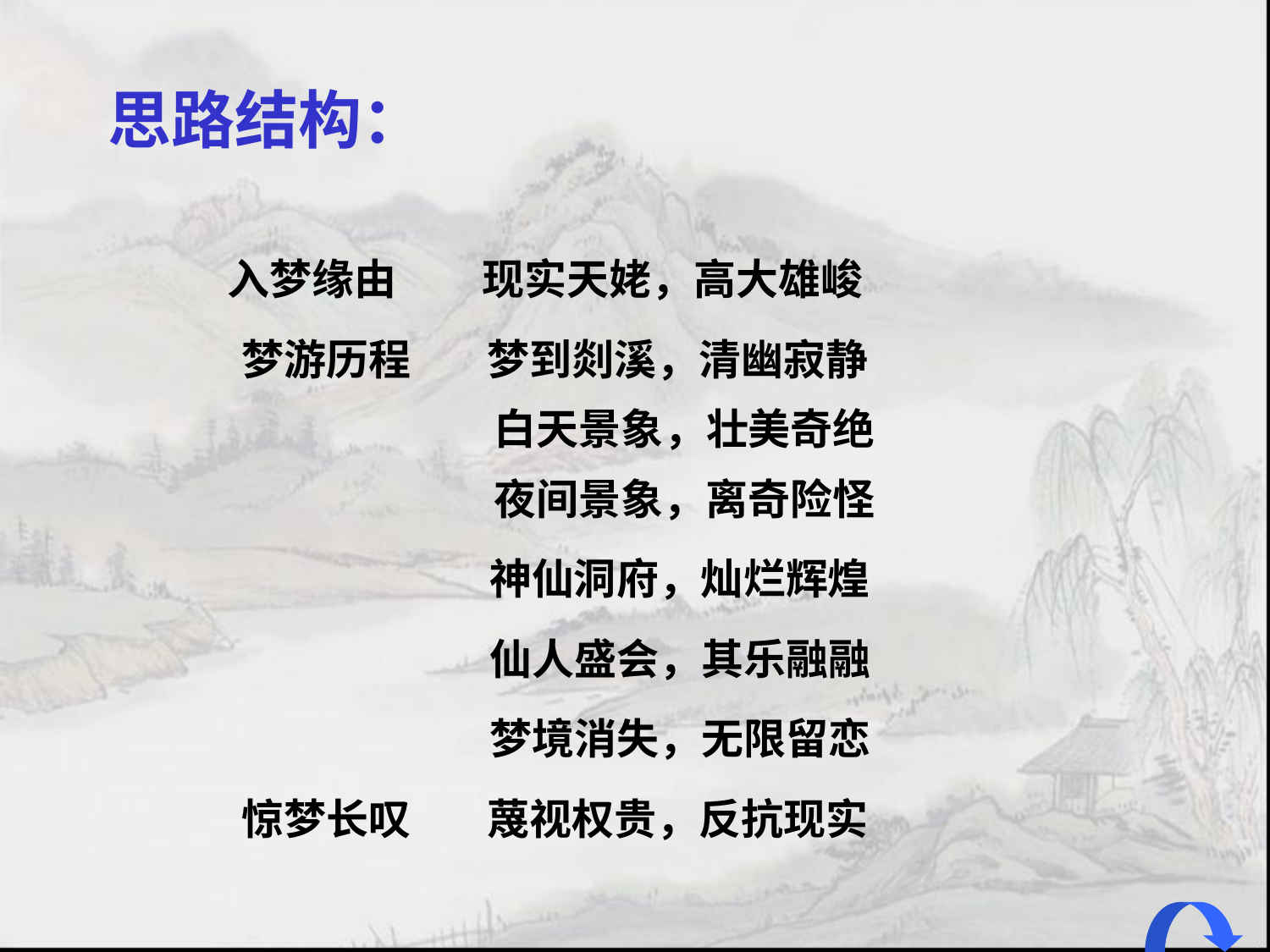

思路结构：
入梦缘由         现实天姥，高大雄峻

梦游历程        梦到剡溪，清幽寂静

白天景象，壮美奇绝

夜间景象，离奇险怪

神仙洞府，灿烂辉煌

仙人盛会，其乐融融

梦境消失，无限留恋
惊梦长叹        蔑视权贵，反抗现实